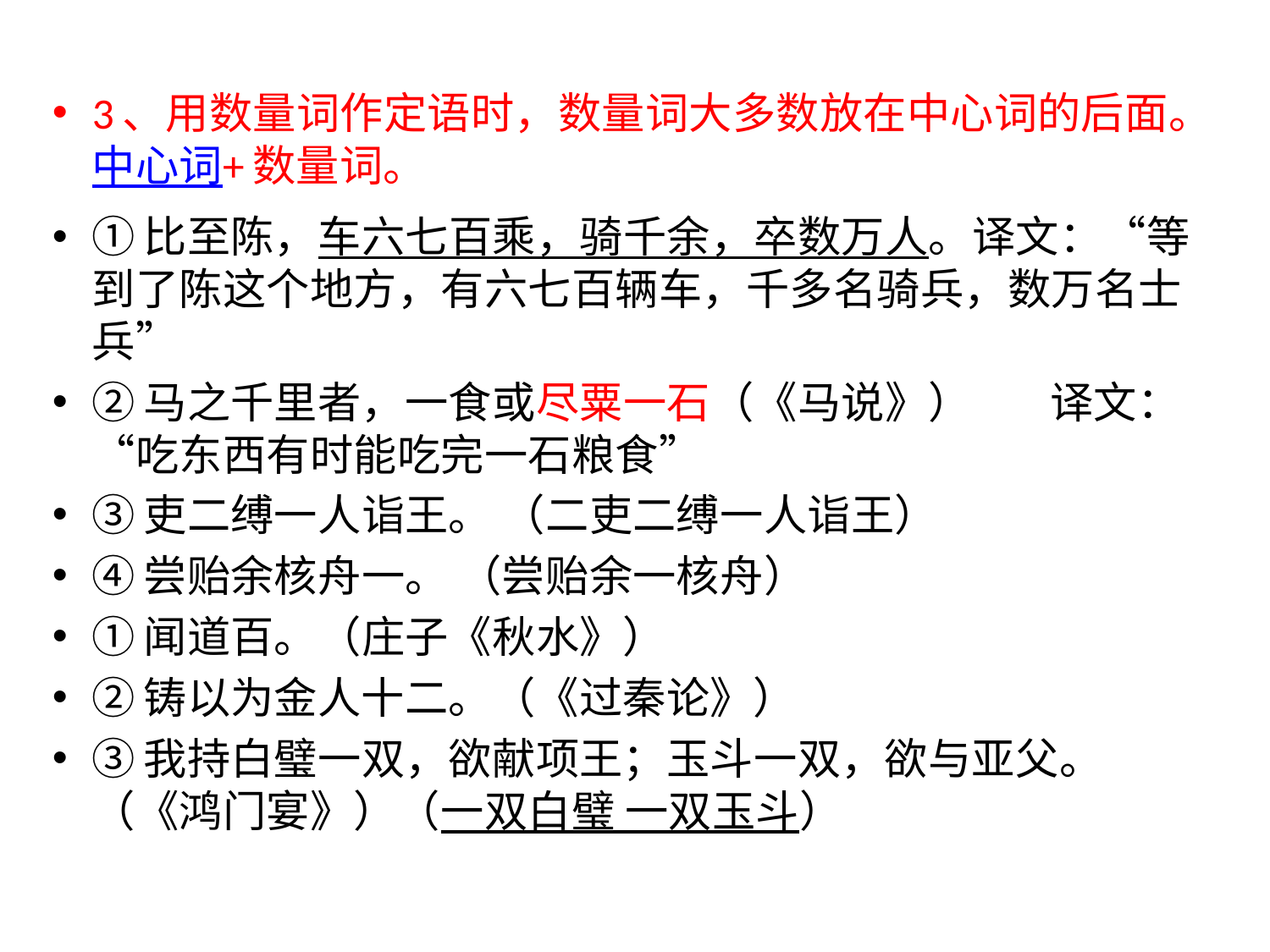

3、用数量词作定语时，数量词大多数放在中心词的后面。中心词+数量词。
①比至陈，车六七百乘，骑千余，卒数万人。译文：“等到了陈这个地方，有六七百辆车，千多名骑兵，数万名士兵”
②马之千里者，一食或尽粟一石（《马说》）        译文：“吃东西有时能吃完一石粮食”
③吏二缚一人诣王。 （二吏二缚一人诣王）
④尝贻余核舟一。 （尝贻余一核舟）
①闻道百。（庄子《秋水》）
②铸以为金人十二。（《过秦论》）
③我持白璧一双，欲献项王；玉斗一双，欲与亚父。（《鸿门宴》）（一双白璧 一双玉斗）